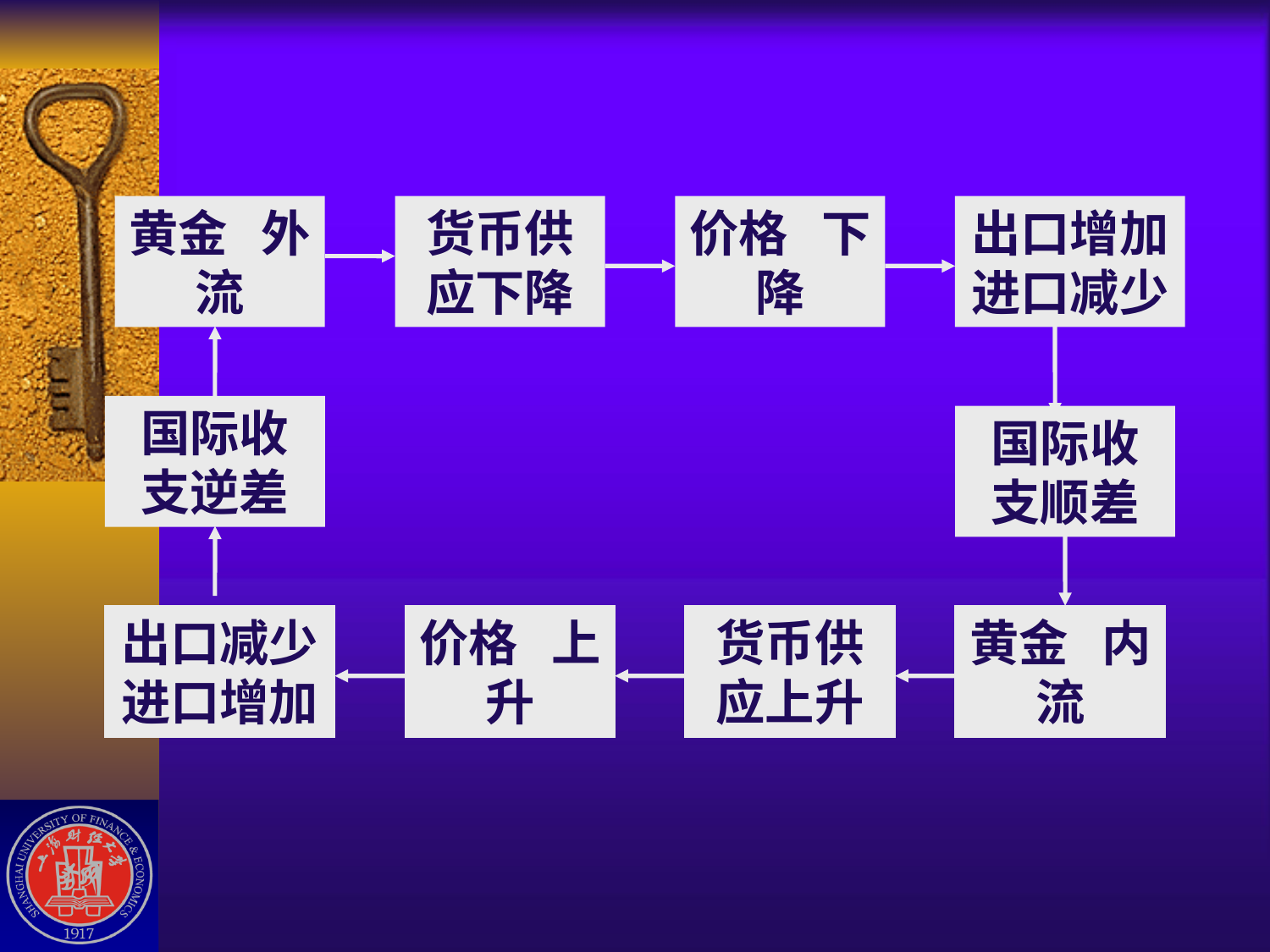

黄金   外流
货币供应下降
价格   下降
出口增加进口减少

国际收支逆差
国际收支顺差

出口减少进口增加
价格   上升
货币供应上升
黄金   内流